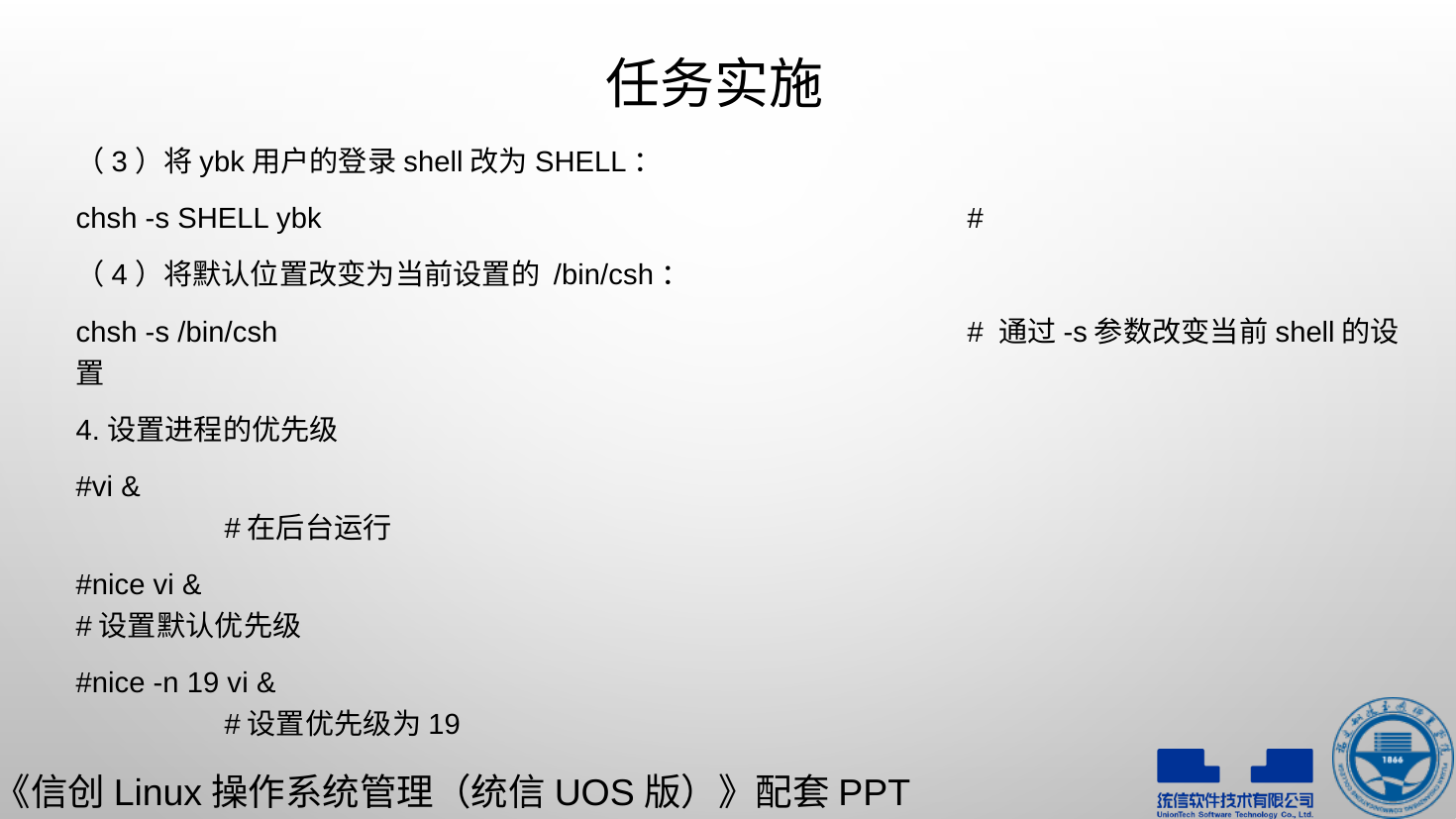

# 任务实施
（3）将ybk用户的登录shell改为SHELL：
chsh -s SHELL ybk					#
（4）将默认位置改变为当前设置的 /bin/csh：
chsh -s /bin/csh					# 通过-s参数改变当前shell的设置
4.设置进程的优先级
#vi &										#在后台运行
#nice vi &									#设置默认优先级
#nice -n 19 vi &									#设置优先级为19